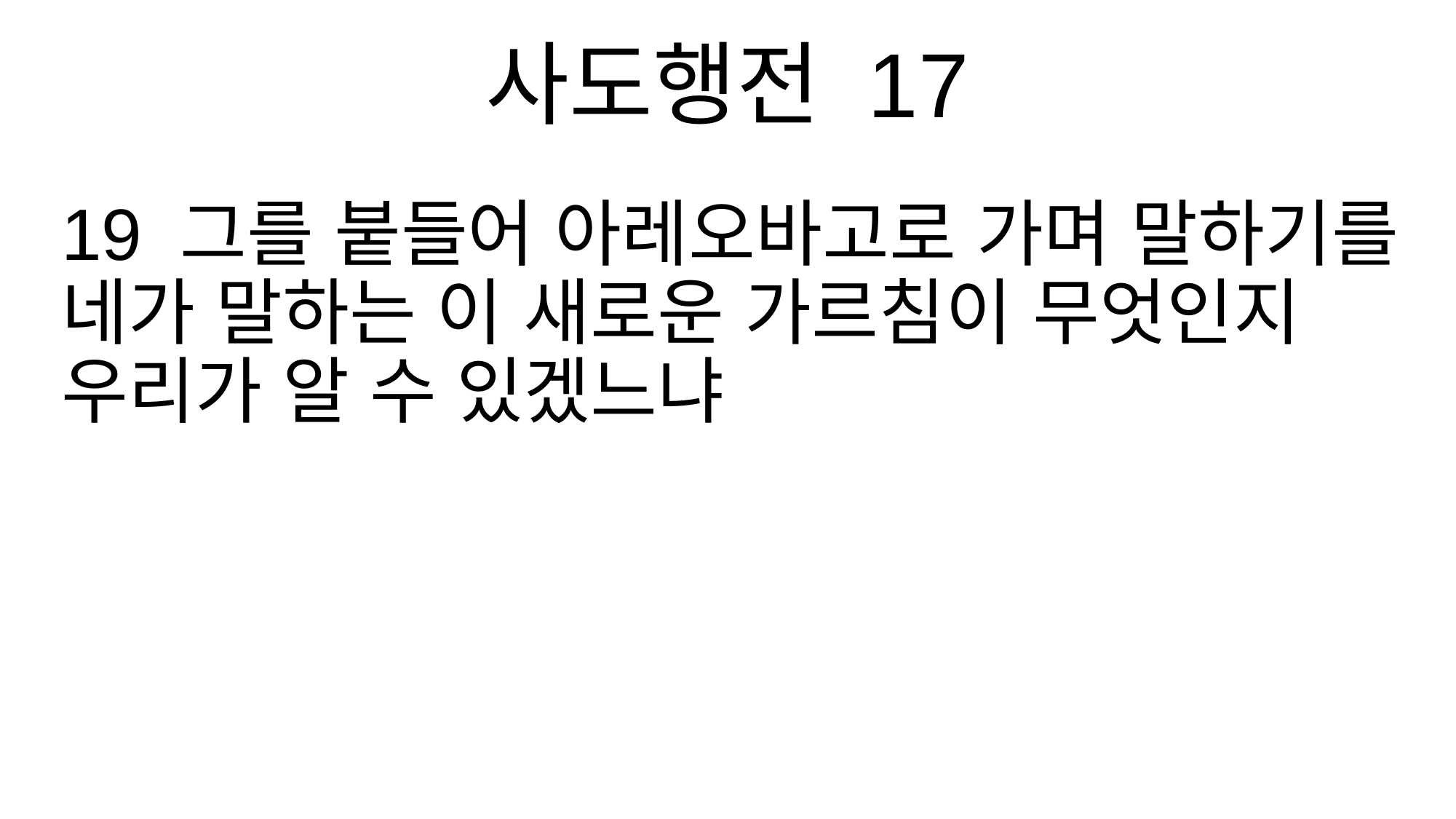

사도행전 17
19 그를 붙들어 아레오바고로 가며 말하기를 네가 말하는 이 새로운 가르침이 무엇인지 우리가 알 수 있겠느냐